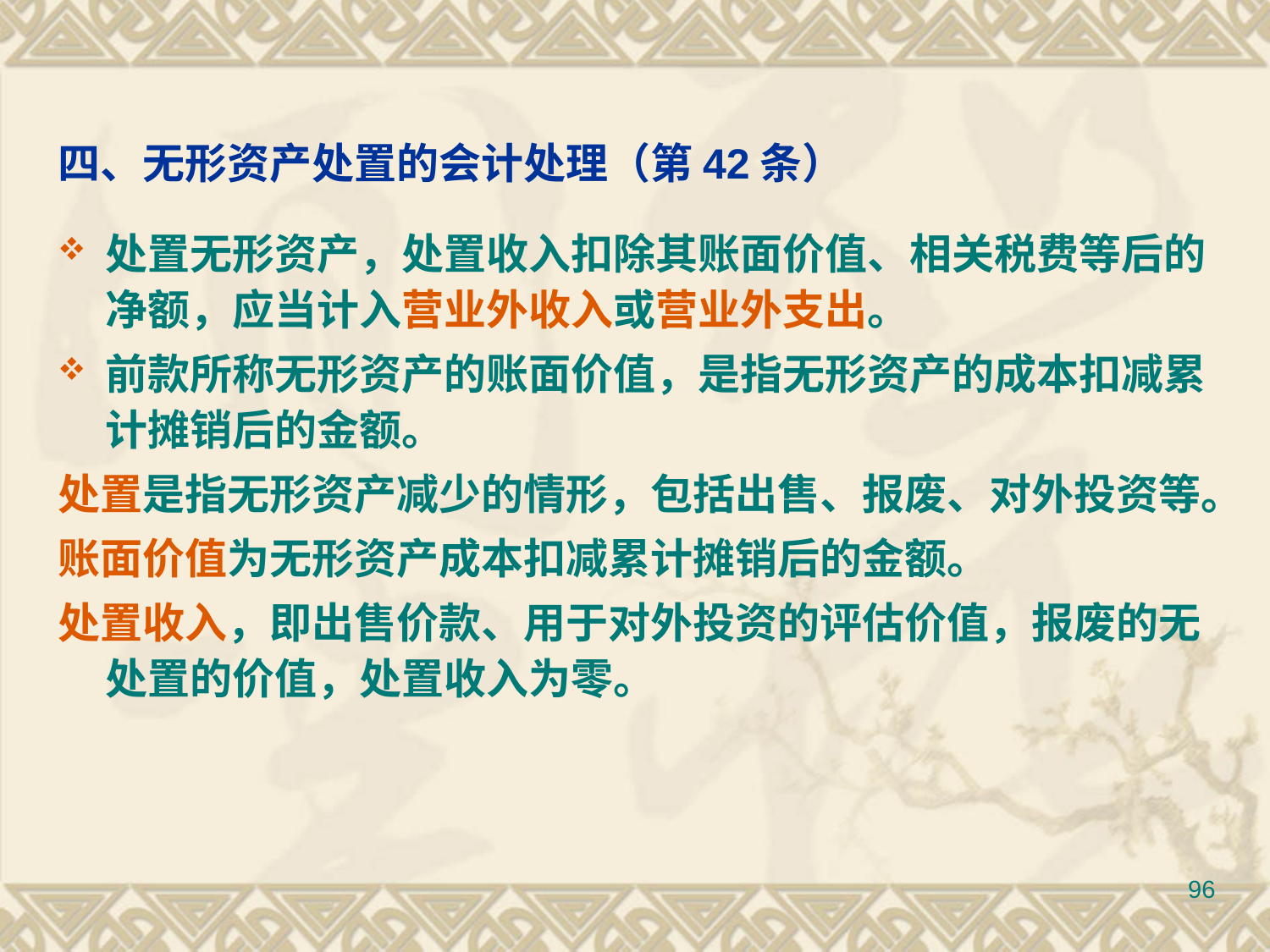

# 四、无形资产处置的会计处理（第42条）
处置无形资产，处置收入扣除其账面价值、相关税费等后的净额，应当计入营业外收入或营业外支出。
前款所称无形资产的账面价值，是指无形资产的成本扣减累计摊销后的金额。
处置是指无形资产减少的情形，包括出售、报废、对外投资等。
账面价值为无形资产成本扣减累计摊销后的金额。
处置收入，即出售价款、用于对外投资的评估价值，报废的无处置的价值，处置收入为零。
96